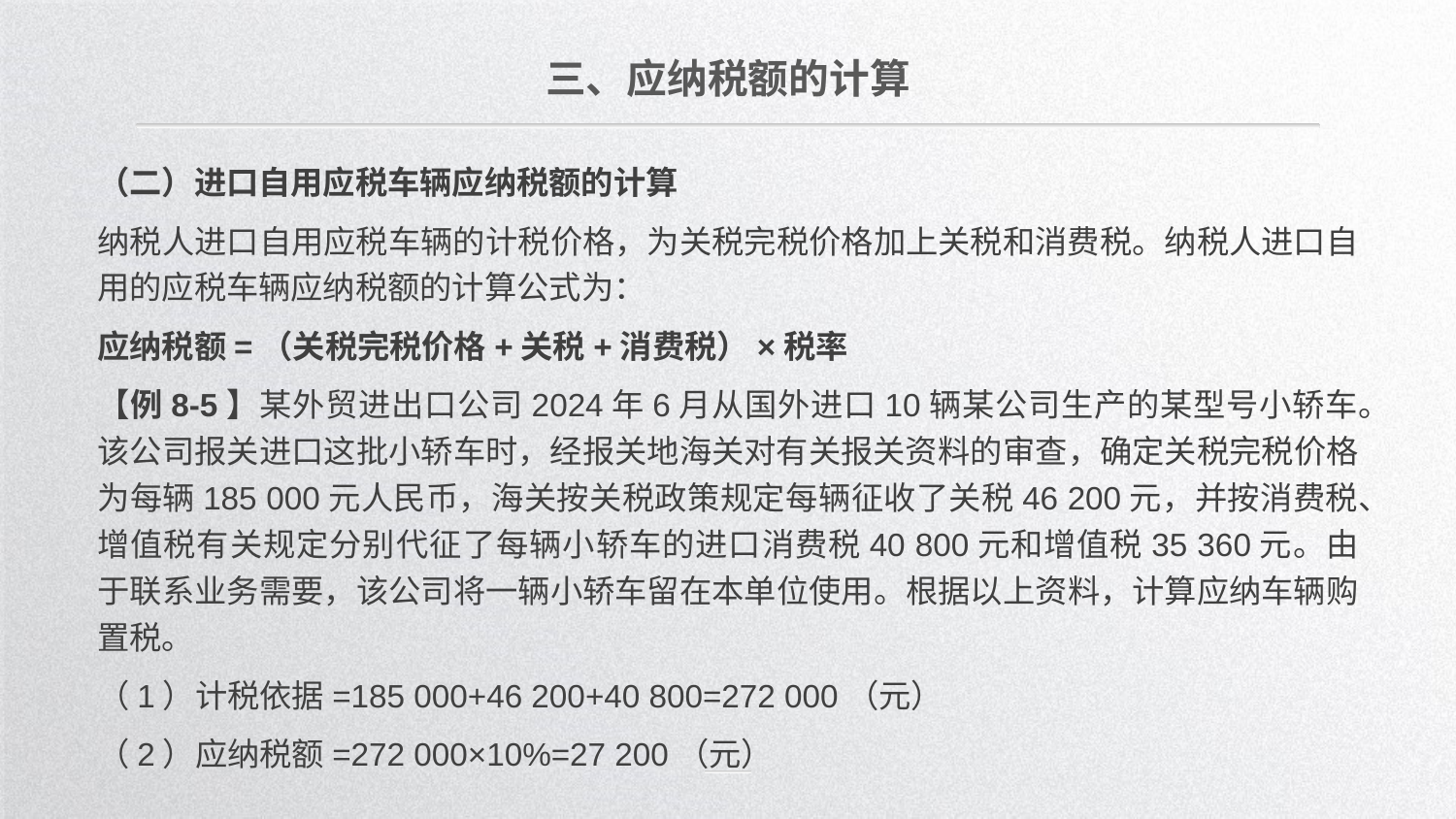

三、应纳税额的计算
（二）进口自用应税车辆应纳税额的计算
纳税人进口自用应税车辆的计税价格，为关税完税价格加上关税和消费税。纳税人进口自用的应税车辆应纳税额的计算公式为：
应纳税额=（关税完税价格+关税+消费税）×税率
【例8-5】某外贸进出口公司2024年6月从国外进口10辆某公司生产的某型号小轿车。该公司报关进口这批小轿车时，经报关地海关对有关报关资料的审查，确定关税完税价格为每辆185 000元人民币，海关按关税政策规定每辆征收了关税46 200元，并按消费税、增值税有关规定分别代征了每辆小轿车的进口消费税40 800元和增值税35 360元。由于联系业务需要，该公司将一辆小轿车留在本单位使用。根据以上资料，计算应纳车辆购置税。
（1）计税依据=185 000+46 200+40 800=272 000（元）
（2）应纳税额=272 000×10%=27 200（元）